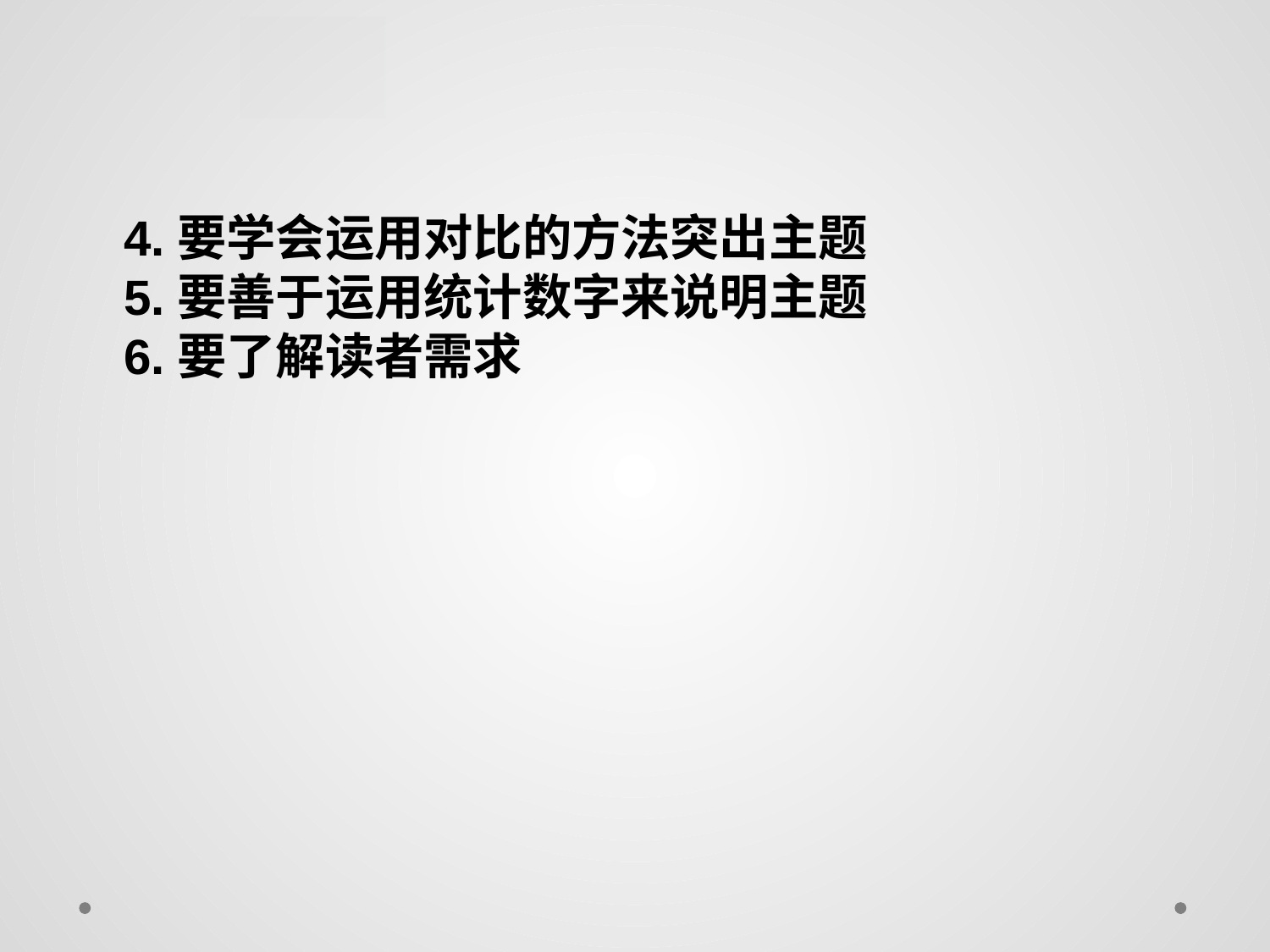

4.要学会运用对比的方法突出主题
5.要善于运用统计数字来说明主题
6.要了解读者需求